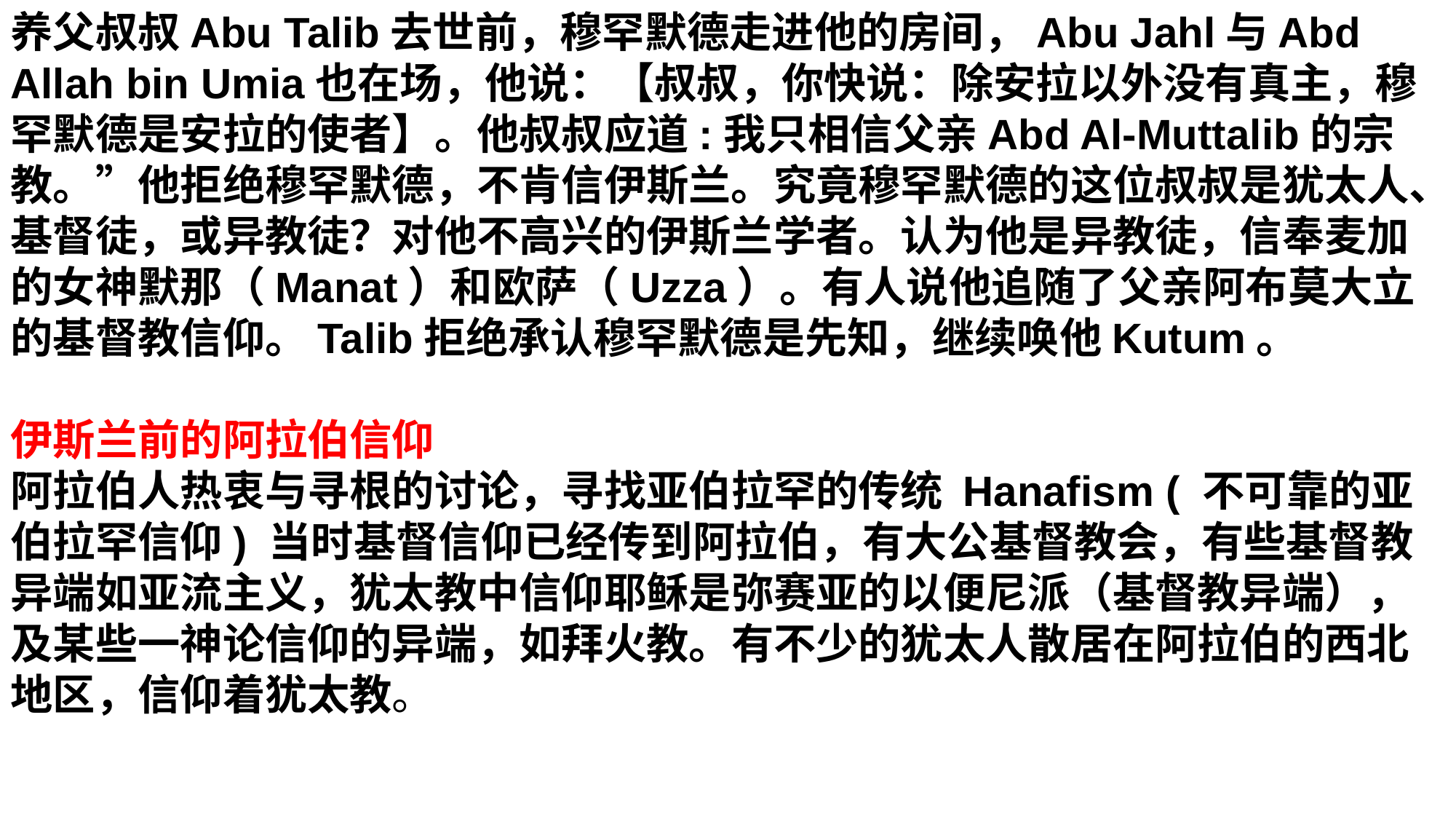

养父叔叔Abu Talib去世前，穆罕默德走进他的房间，Abu Jahl与Abd Allah bin Umia也在场，他说：【叔叔，你快说：除安拉以外没有真主，穆罕默德是安拉的使者】。他叔叔应道:我只相信父亲Abd Al-Muttalib的宗教。”他拒绝穆罕默德，不肯信伊斯兰。究竟穆罕默德的这位叔叔是犹太人、基督徒，或异教徒？对他不高兴的伊斯兰学者。认为他是异教徒，信奉麦加的女神默那（Manat）和欧萨（Uzza）。有人说他追随了父亲阿布莫大立的基督教信仰。Talib拒绝承认穆罕默德是先知，继续唤他Kutum。

伊斯兰前的阿拉伯信仰
阿拉伯人热衷与寻根的讨论，寻找亚伯拉罕的传统 Hanafism ( 不可靠的亚伯拉罕信仰) 当时基督信仰已经传到阿拉伯，有大公基督教会，有些基督教异端如亚流主义，犹太教中信仰耶稣是弥赛亚的以便尼派（基督教异端），及某些一神论信仰的异端，如拜火教。有不少的犹太人散居在阿拉伯的西北地区，信仰着犹太教。